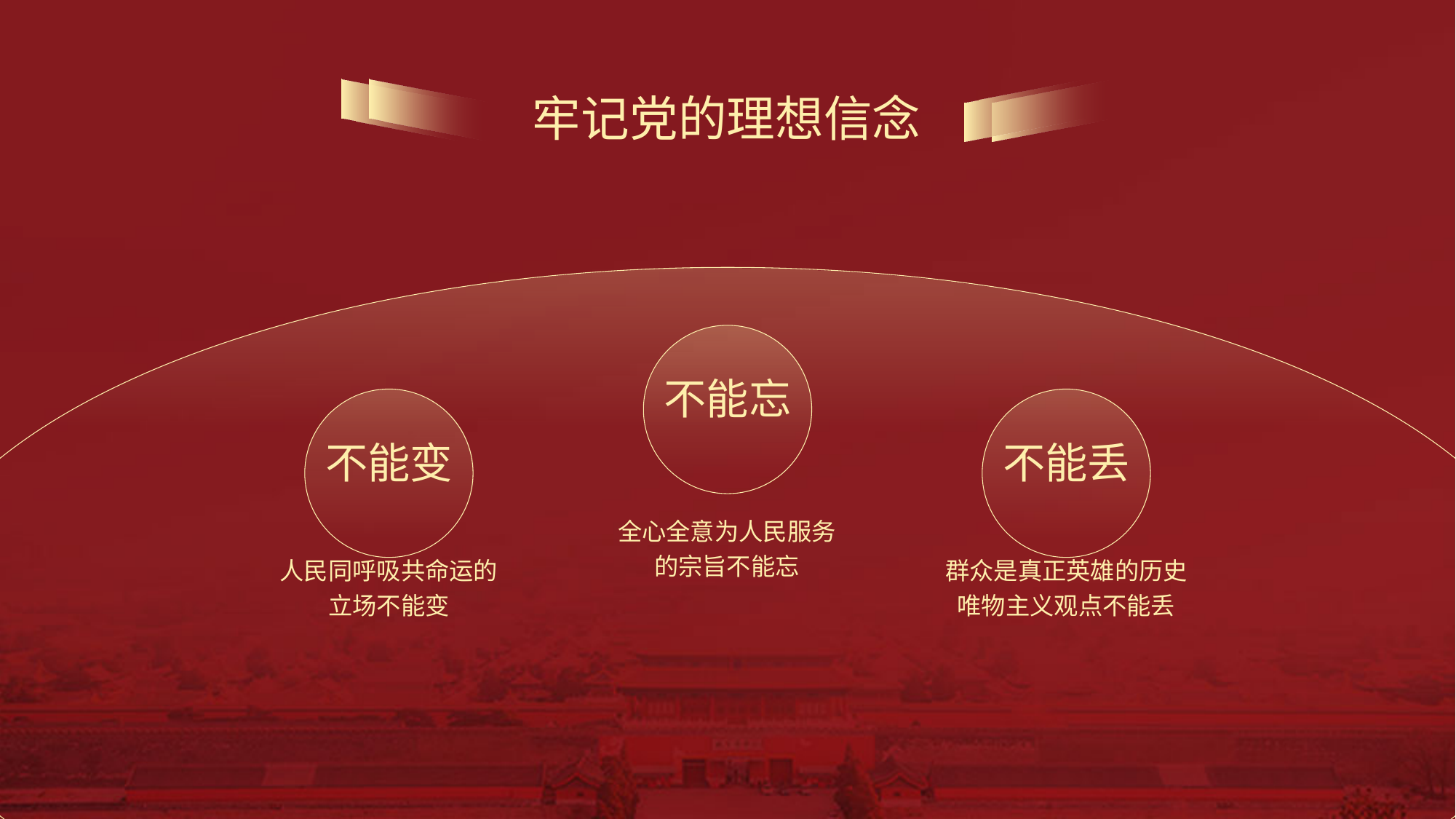

牢记党的理想信念

不能忘

不能变
不能丢
全心全意为人民服务的宗旨不能忘
人民同呼吸共命运的立场不能变
群众是真正英雄的历史唯物主义观点不能丢